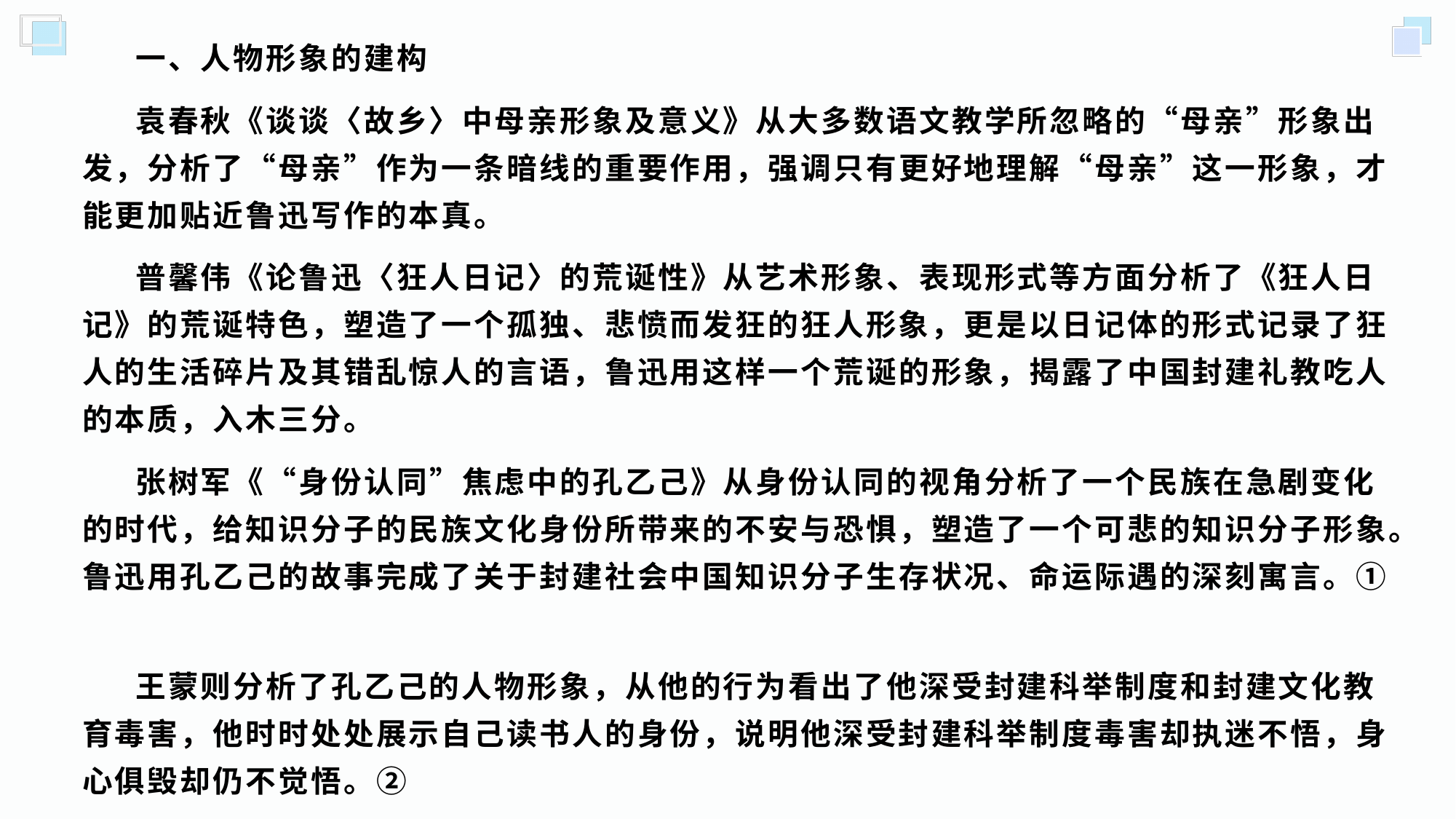

一、人物形象的建构
     袁春秋《谈谈〈故乡〉中母亲形象及意义》从大多数语文教学所忽略的“母亲”形象出发，分析了“母亲”作为一条暗线的重要作用，强调只有更好地理解“母亲”这一形象，才能更加贴近鲁迅写作的本真。
     普馨伟《论鲁迅〈狂人日记〉的荒诞性》从艺术形象、表现形式等方面分析了《狂人日记》的荒诞特色，塑造了一个孤独、悲愤而发狂的狂人形象，更是以日记体的形式记录了狂人的生活碎片及其错乱惊人的言语，鲁迅用这样一个荒诞的形象，揭露了中国封建礼教吃人的本质，入木三分。
     张树军《“身份认同”焦虑中的孔乙己》从身份认同的视角分析了一个民族在急剧变化的时代，给知识分子的民族文化身份所带来的不安与恐惧，塑造了一个可悲的知识分子形象。鲁迅用孔乙己的故事完成了关于封建社会中国知识分子生存状况、命运际遇的深刻寓言。①
     王蒙则分析了孔乙己的人物形象，从他的行为看出了他深受封建科举制度和封建文化教育毒害，他时时处处展示自己读书人的身份，说明他深受封建科举制度毒害却执迷不悟，身心俱毁却仍不觉悟。②